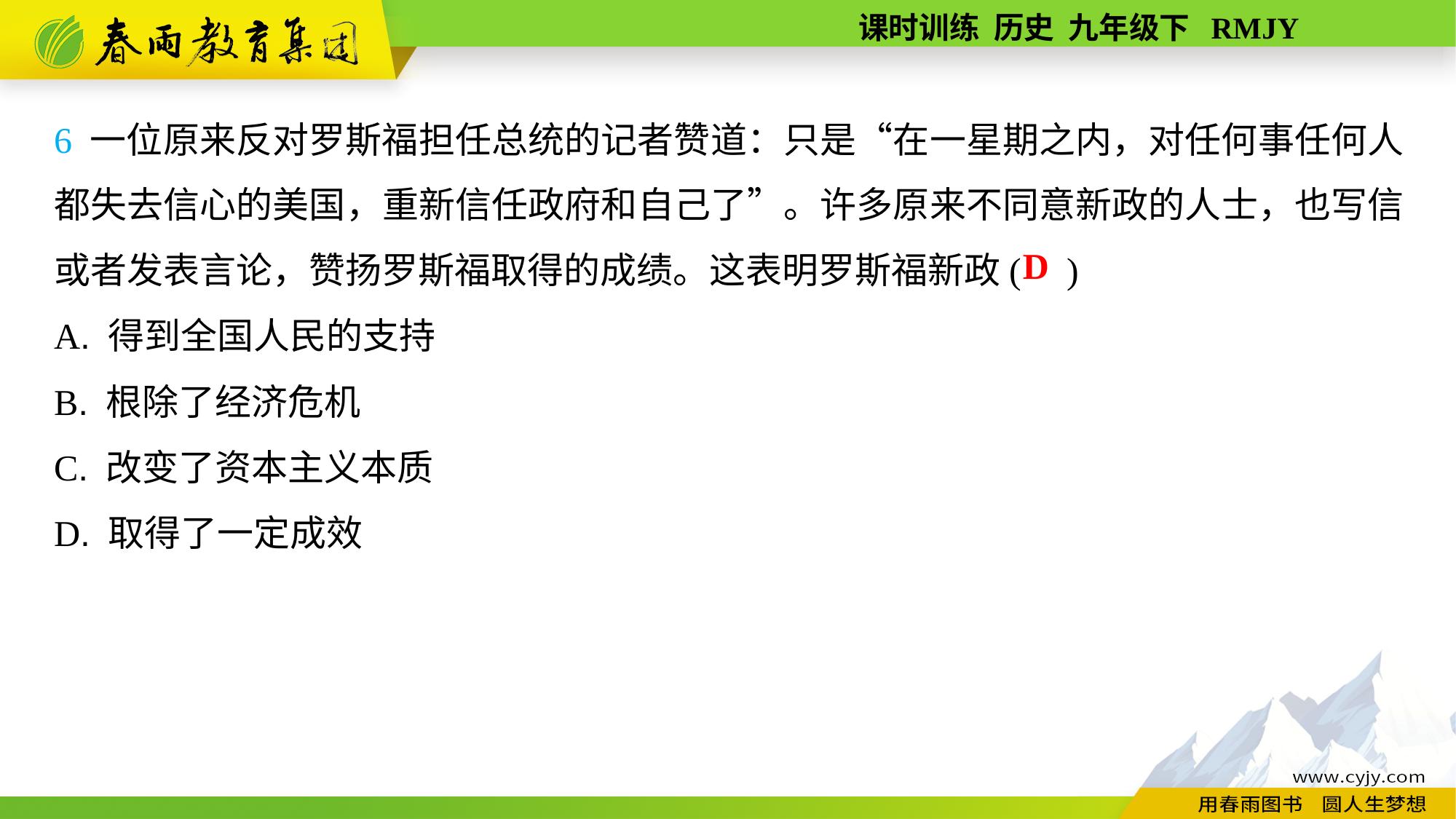

6 一位原来反对罗斯福担任总统的记者赞道：只是“在一星期之内，对任何事任何人都失去信心的美国，重新信任政府和自己了”。许多原来不同意新政的人士，也写信或者发表言论，赞扬罗斯福取得的成绩。这表明罗斯福新政(     )
A. 得到全国人民的支持
B. 根除了经济危机
C. 改变了资本主义本质
D. 取得了一定成效
D